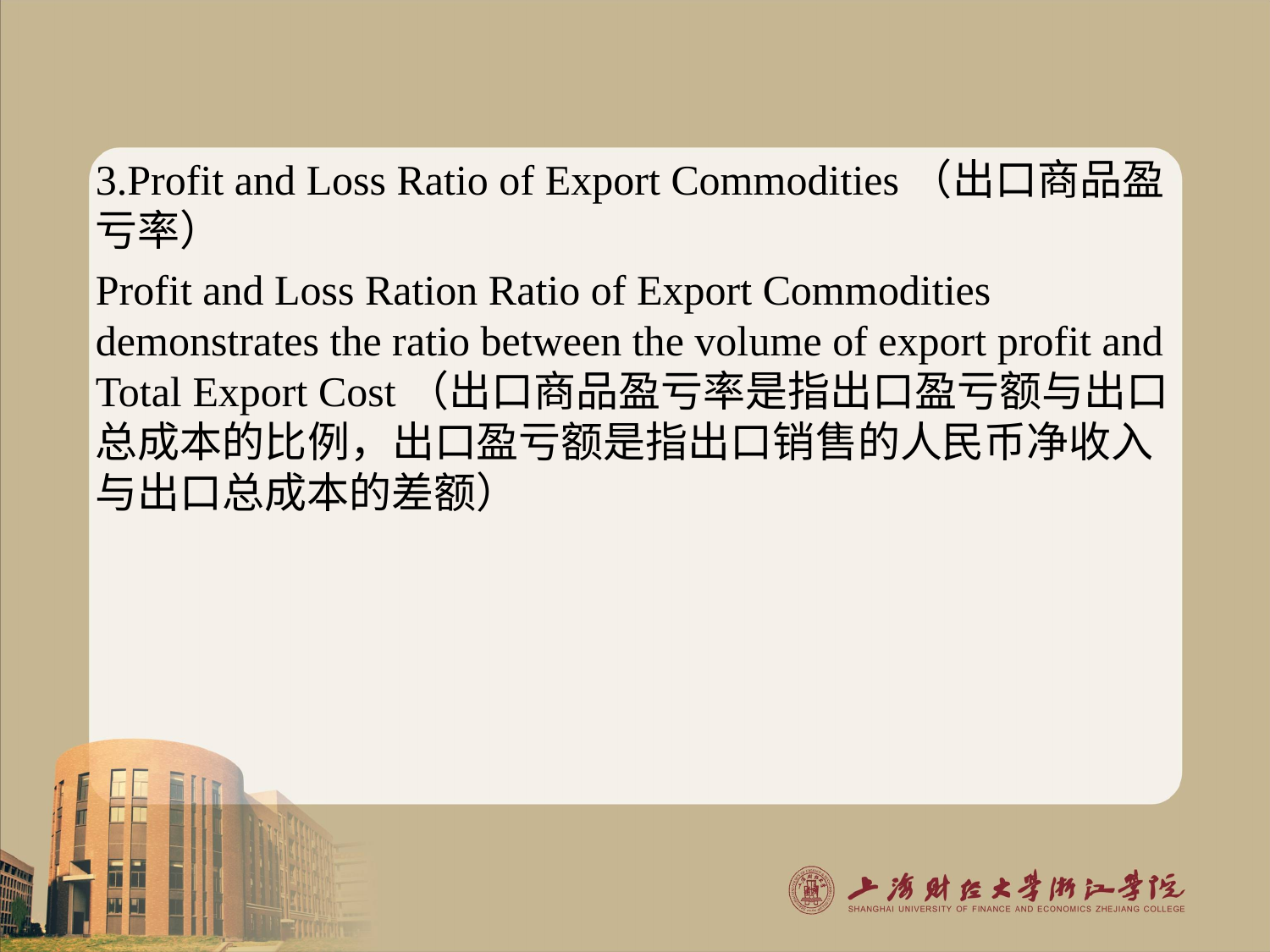

#
3.Profit and Loss Ratio of Export Commodities（出口商品盈亏率）
Profit and Loss Ration Ratio of Export Commodities demonstrates the ratio between the volume of export profit and Total Export Cost（出口商品盈亏率是指出口盈亏额与出口总成本的比例，出口盈亏额是指出口销售的人民币净收入与出口总成本的差额）